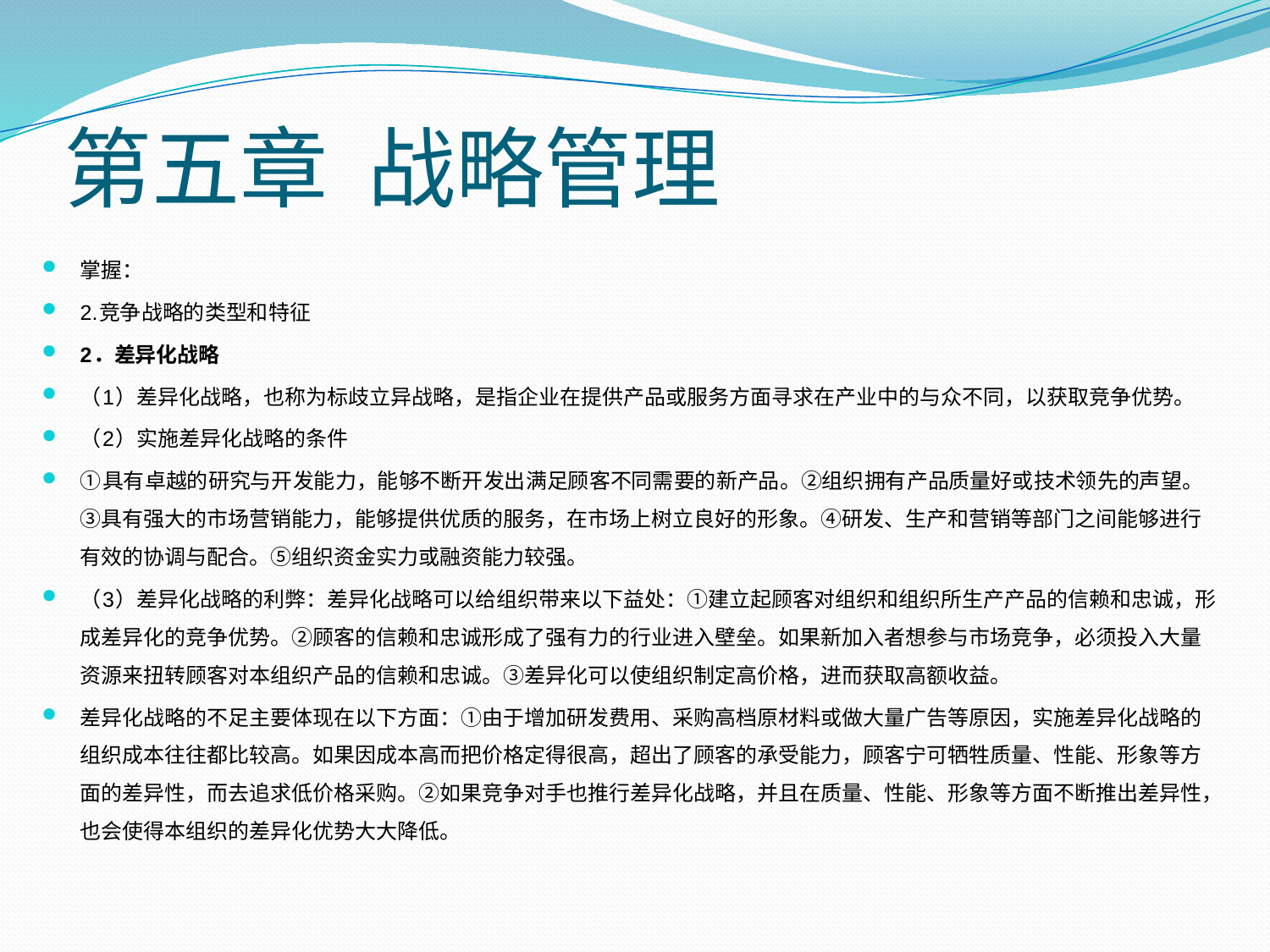

# 第五章  战略管理
掌握：
2.竞争战略的类型和特征
2．差异化战略
（1）差异化战略，也称为标歧立异战略，是指企业在提供产品或服务方面寻求在产业中的与众不同，以获取竞争优势。
（2）实施差异化战略的条件
①具有卓越的研究与开发能力，能够不断开发出满足顾客不同需要的新产品。②组织拥有产品质量好或技术领先的声望。③具有强大的市场营销能力，能够提供优质的服务，在市场上树立良好的形象。④研发、生产和营销等部门之间能够进行有效的协调与配合。⑤组织资金实力或融资能力较强。
（3）差异化战略的利弊：差异化战略可以给组织带来以下益处：①建立起顾客对组织和组织所生产产品的信赖和忠诚，形成差异化的竞争优势。②顾客的信赖和忠诚形成了强有力的行业进入壁垒。如果新加入者想参与市场竞争，必须投入大量资源来扭转顾客对本组织产品的信赖和忠诚。③差异化可以使组织制定高价格，进而获取高额收益。
差异化战略的不足主要体现在以下方面：①由于增加研发费用、采购高档原材料或做大量广告等原因，实施差异化战略的组织成本往往都比较高。如果因成本高而把价格定得很高，超出了顾客的承受能力，顾客宁可牺牲质量、性能、形象等方面的差异性，而去追求低价格采购。②如果竞争对手也推行差异化战略，并且在质量、性能、形象等方面不断推出差异性，也会使得本组织的差异化优势大大降低。